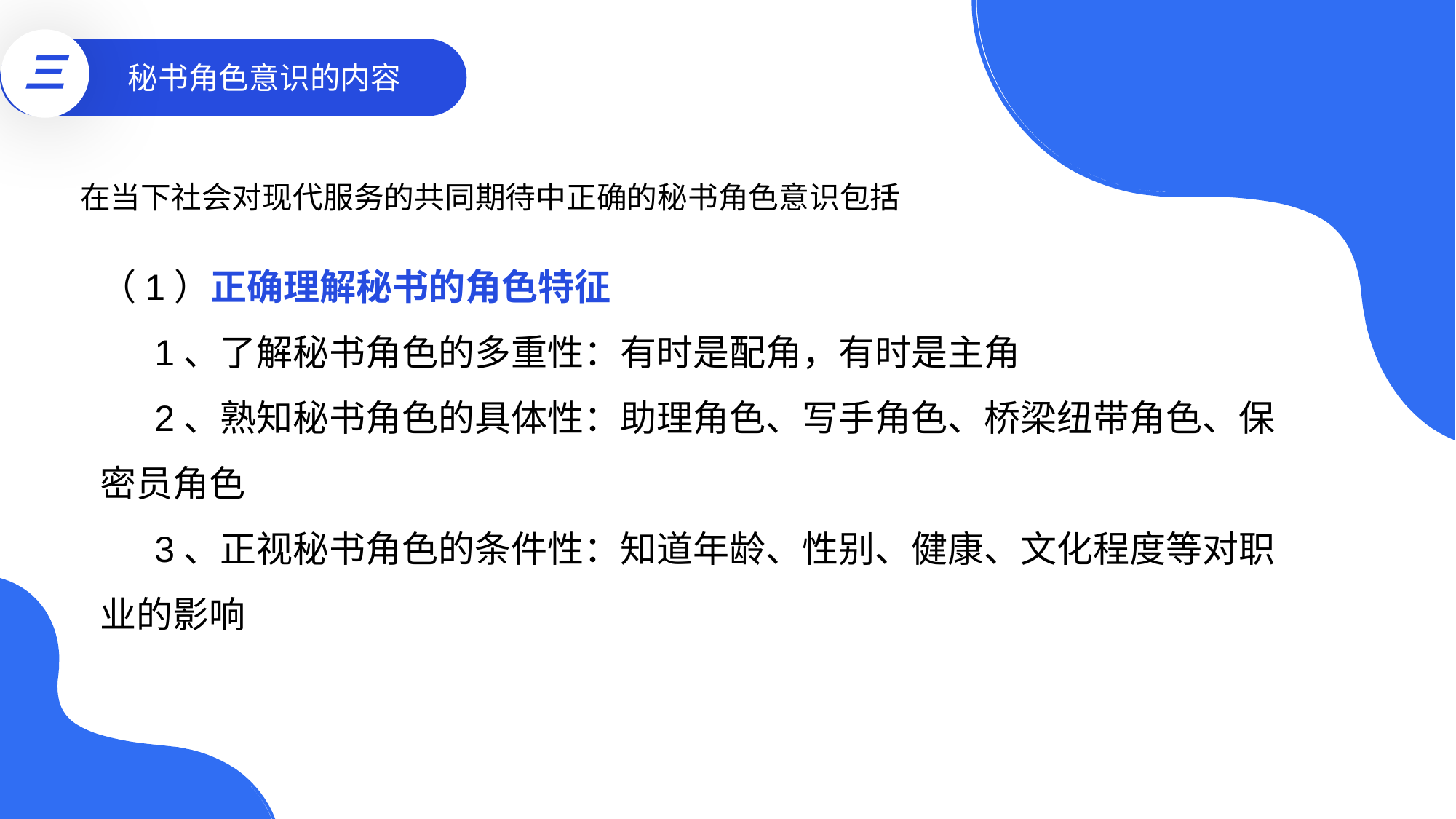

三
秘书角色意识的内容
在当下社会对现代服务的共同期待中正确的秘书角色意识包括
（1）正确理解秘书的角色特征
1、了解秘书角色的多重性：有时是配角，有时是主角
2、熟知秘书角色的具体性：助理角色、写手角色、桥梁纽带角色、保密员角色
3、正视秘书角色的条件性：知道年龄、性别、健康、文化程度等对职业的影响